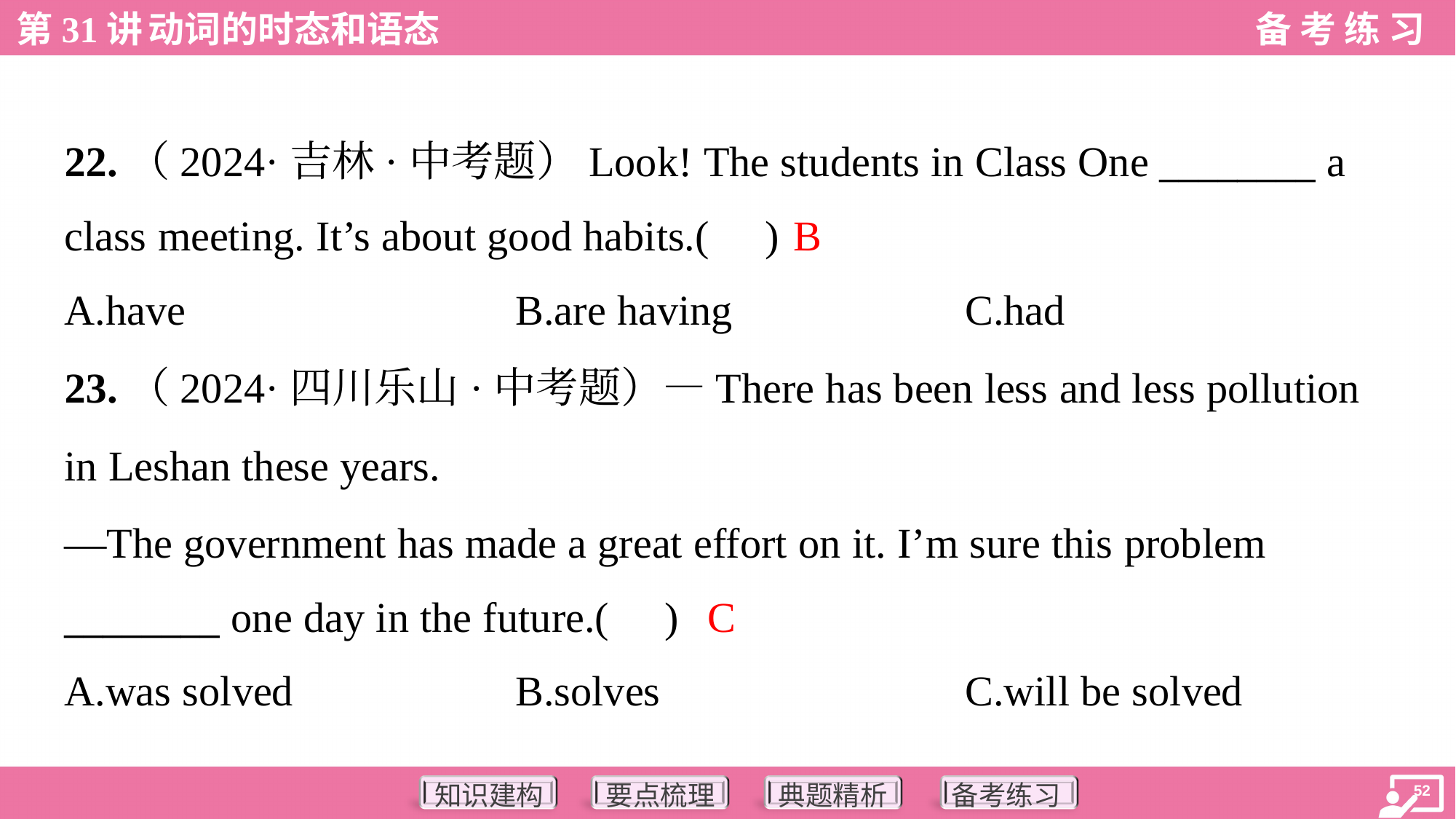

22.（2024·吉林·中考题）Look! The students in Class One ________ a
class meeting. It’s about good habits.(     )
B
A.have	B.are having	C.had
23.（2024·四川乐山·中考题）—There has been less and less pollution
in Leshan these years.
—The government has made a great effort on it. I’m sure this problem
________ one day in the future.(     )
C
A.was solved	B.solves	C.will be solved